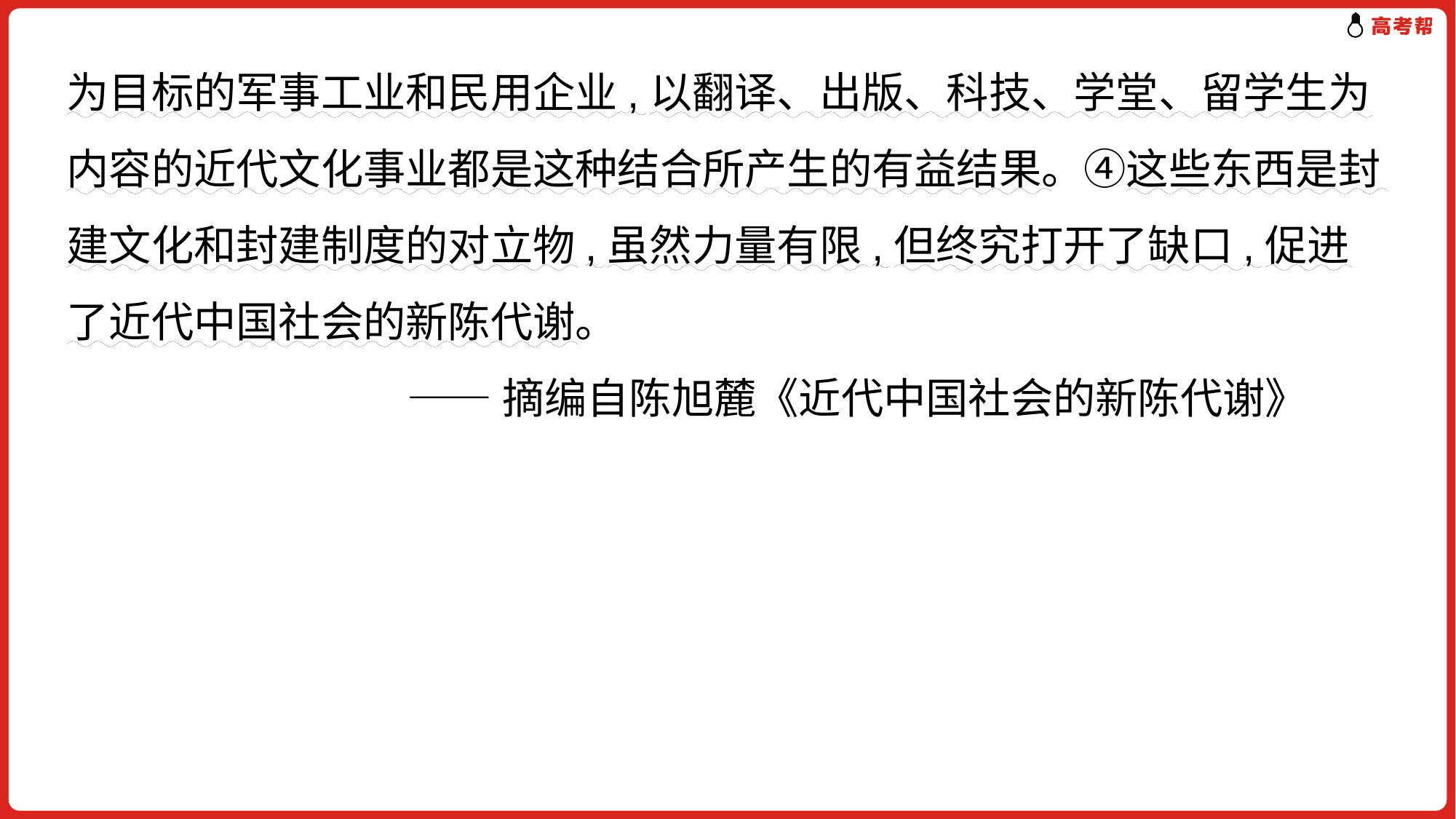

为目标的军事工业和民用企业,以翻译、出版、科技、学堂、留学生为内容的近代文化事业都是这种结合所产生的有益结果。④这些东西是封建文化和封建制度的对立物,虽然力量有限,但终究打开了缺口,促进了近代中国社会的新陈代谢。
                                    ——摘编自陈旭麓《近代中国社会的新陈代谢》